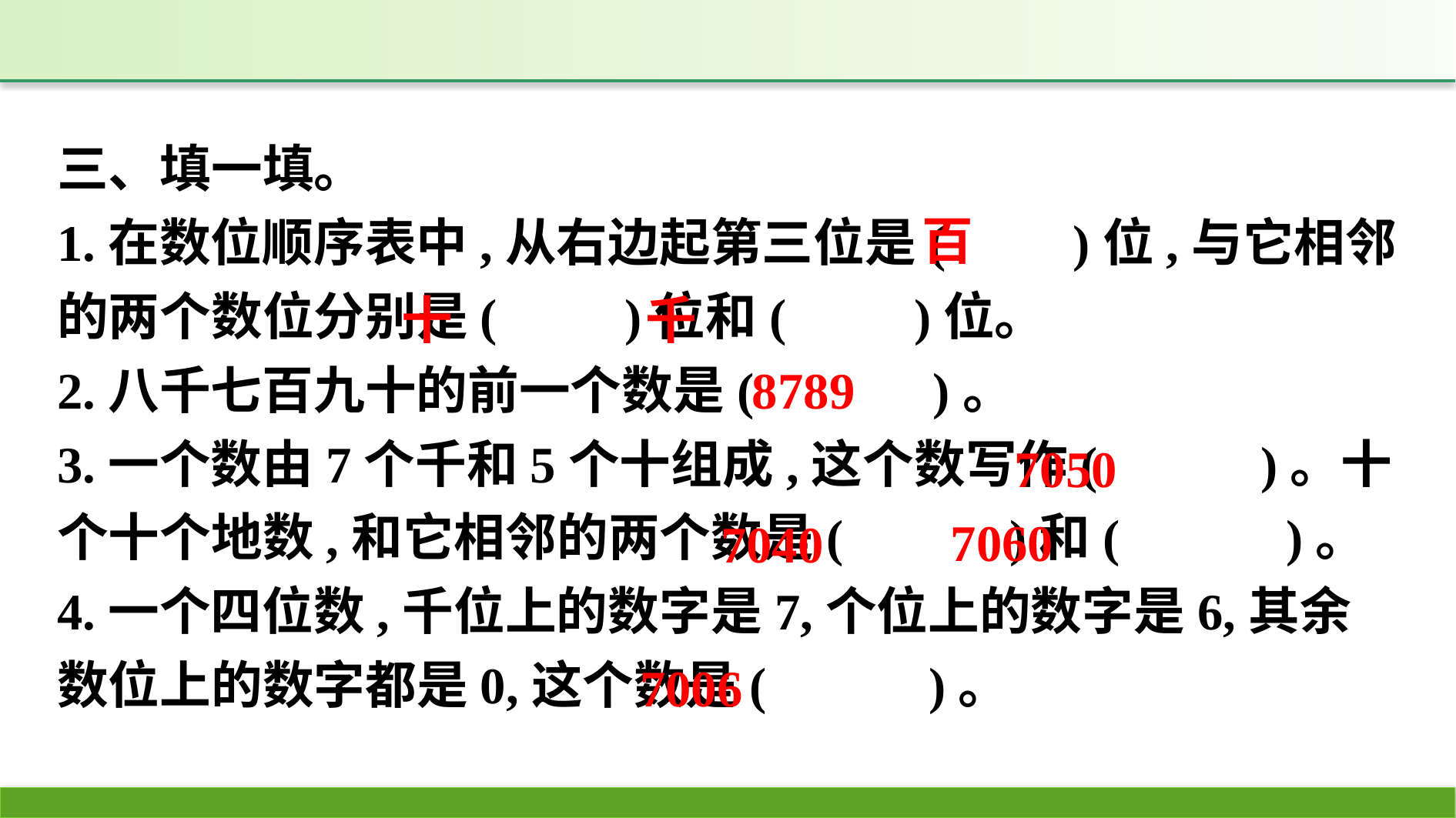

三、填一填。
1.在数位顺序表中,从右边起第三位是(　　)位,与它相邻的两个数位分别是(　　)位和(　　)位。
2.八千七百九十的前一个数是(    　　)。
3.一个数由7个千和5个十组成,这个数写作(　   　)。十个十个地数,和它相邻的两个数是(   　　)和(   　　)。
4.一个四位数,千位上的数字是7,个位上的数字是6,其余数位上的数字都是0,这个数是(　   　)。
百
十
千
8789
7050
7060
7040
7006